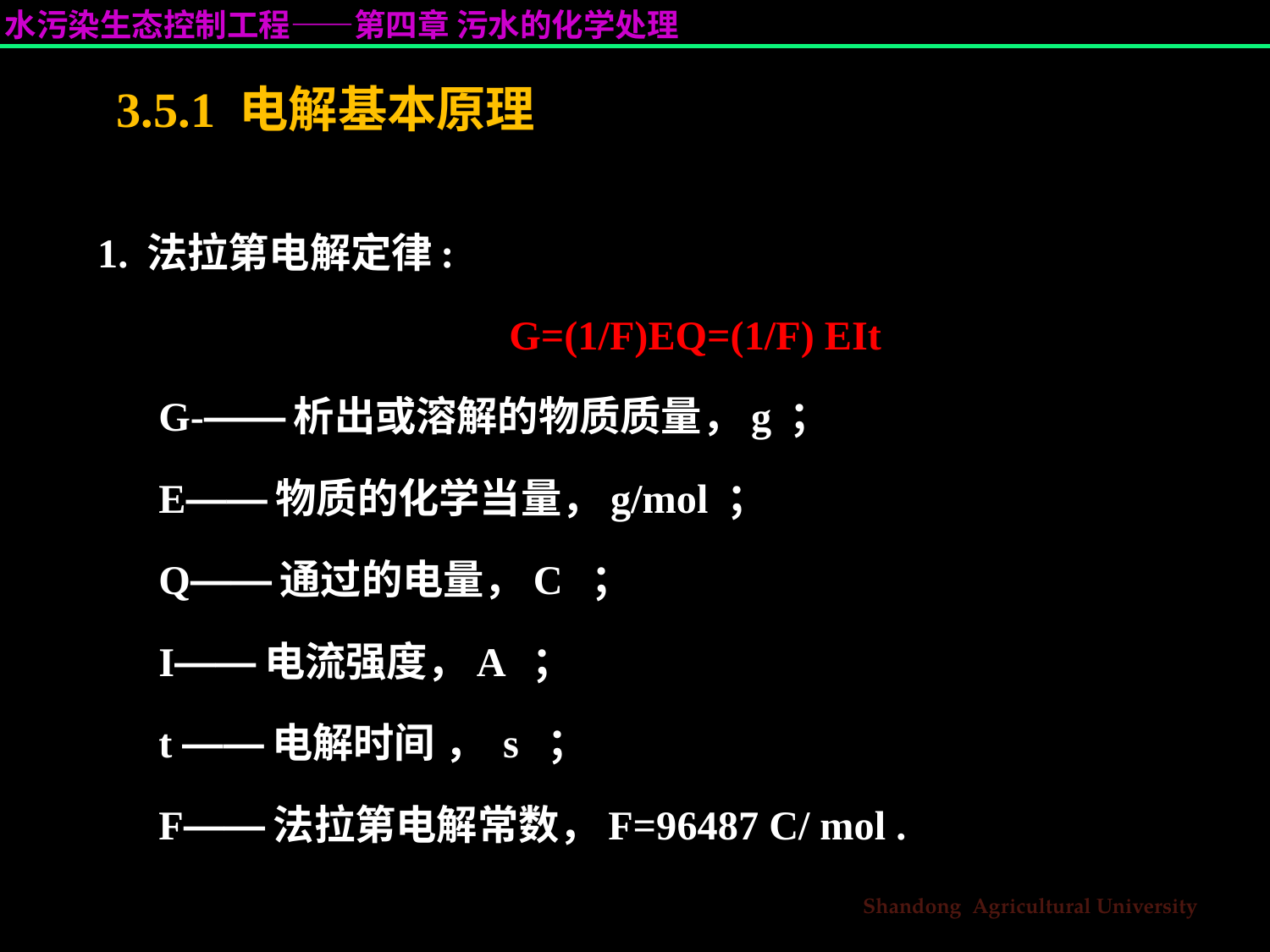

# 3.5.1 电解基本原理
1. 法拉第电解定律:
      G=(1/F)EQ=(1/F) EIt
      G-——析出或溶解的物质质量，g ；
      E——物质的化学当量，g/mol ；
      Q——通过的电量，C  ；
      I——电流强度，A  ；
      t ——电解时间 ， s  ；
      F——法拉第电解常数，F=96487 C/ mol .